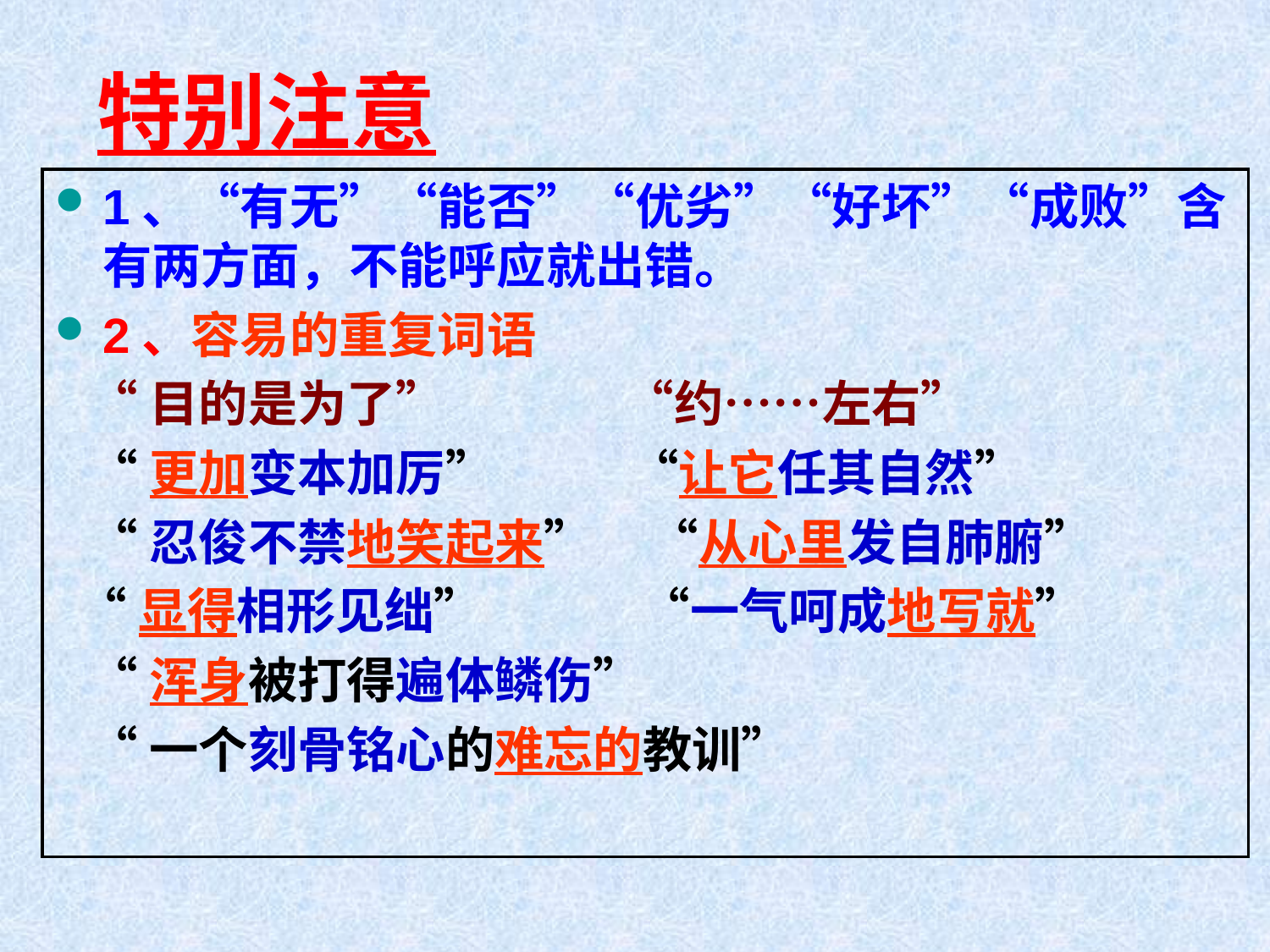

特别注意
1、“有无”“能否”“优劣”“好坏”“成败”含有两方面，不能呼应就出错。
2、容易的重复词语
   “目的是为了”                “约……左右”
   “更加变本加厉”            “让它任其自然”
   “忍俊不禁地笑起来”     “从心里发自肺腑”
  “显得相形见绌”              “一气呵成地写就”
   “浑身被打得遍体鳞伤”
   “一个刻骨铭心的难忘的教训”